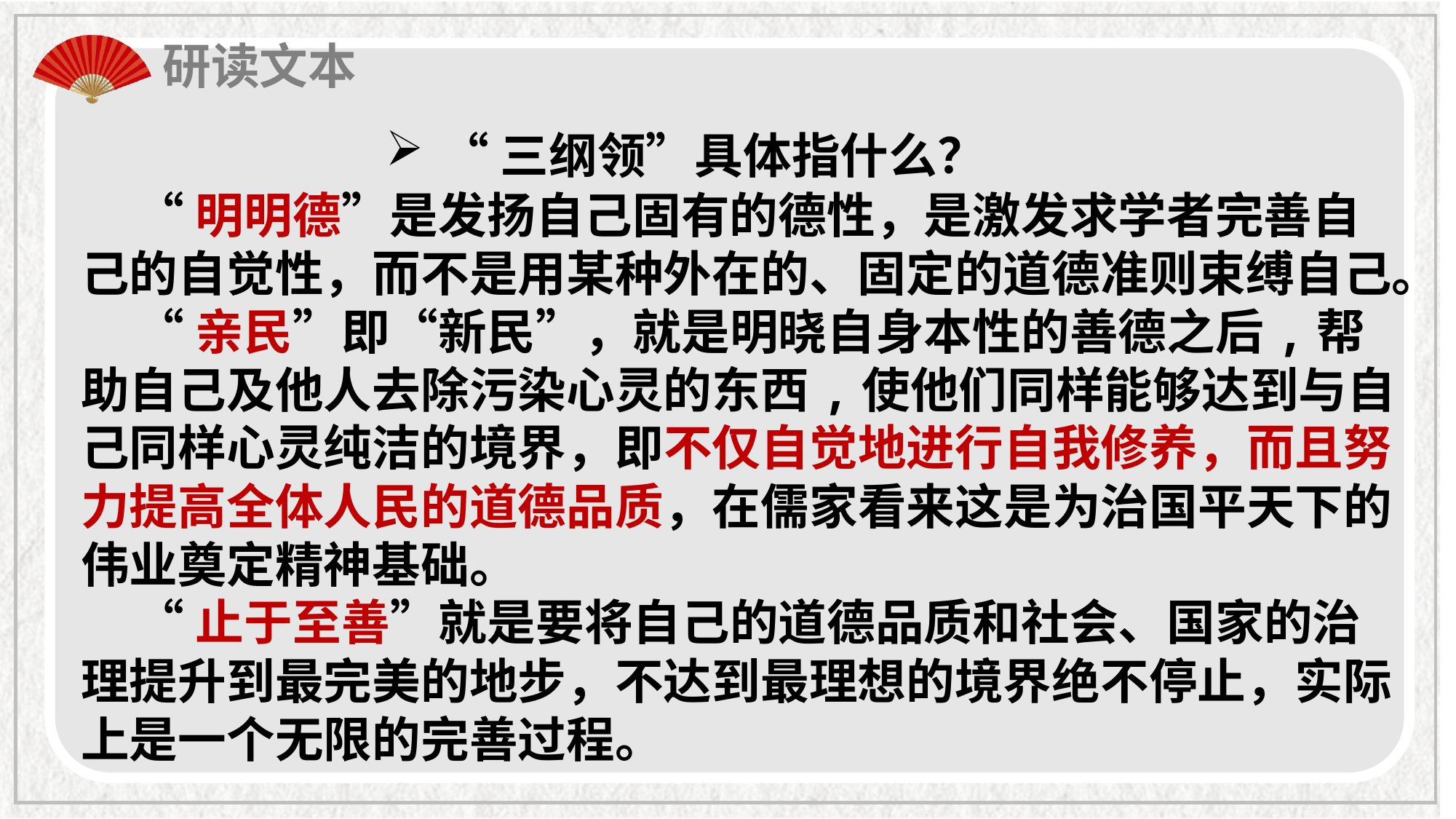

研读文本
“三纲领”具体指什么？
“明明德”是发扬自己固有的德性，是激发求学者完善自己的自觉性，而不是用某种外在的、固定的道德准则束缚自己。
“亲民”即“新民”，就是明晓自身本性的善德之后,帮助自己及他人去除污染心灵的东西,使他们同样能够达到与自己同样心灵纯洁的境界，即不仅自觉地进行自我修养，而且努力提高全体人民的道德品质，在儒家看来这是为治国平天下的伟业奠定精神基础。
“止于至善”就是要将自己的道德品质和社会、国家的治理提升到最完美的地步，不达到最理想的境界绝不停止，实际上是一个无限的完善过程。